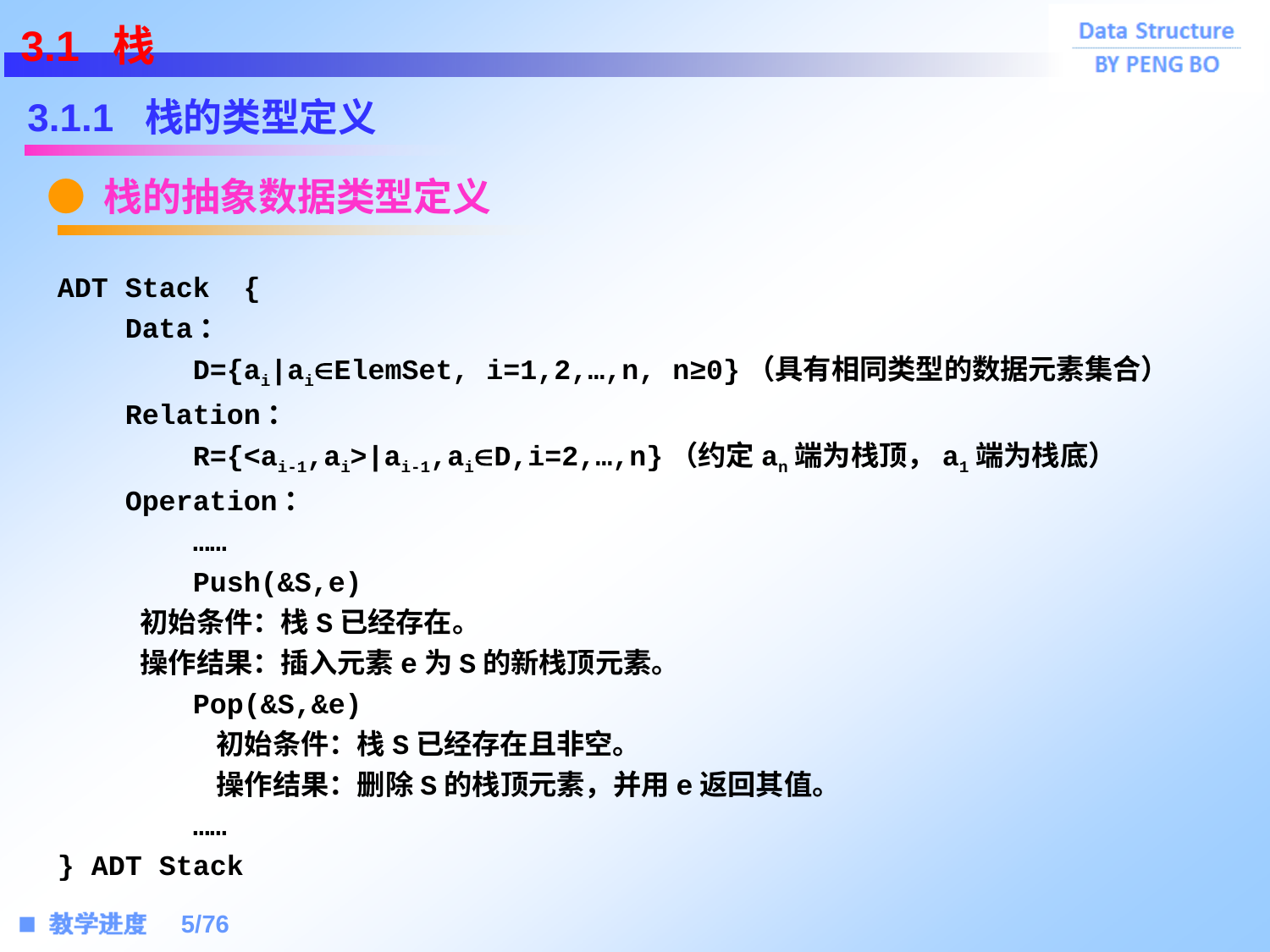

3.1  栈

3.1.1  栈的类型定义

● 栈的抽象数据类型定义

ADT Stack  {
    Data：
        D={ai|ai∈ElemSet, i=1,2,…,n, n≥0}（具有相同类型的数据元素集合）
    Relation：
        R={<ai-1,ai>|ai-1,ai∈D,i=2,…,n}（约定an端为栈顶，a1端为栈底）
    Operation：
        ……
        Push(&S,e)
            初始条件：栈S已经存在。
            操作结果：插入元素e为S的新栈顶元素。
        Pop(&S,&e)
	    初始条件：栈S已经存在且非空。
	    操作结果：删除S的栈顶元素，并用e返回其值。
        ……
} ADT Stack